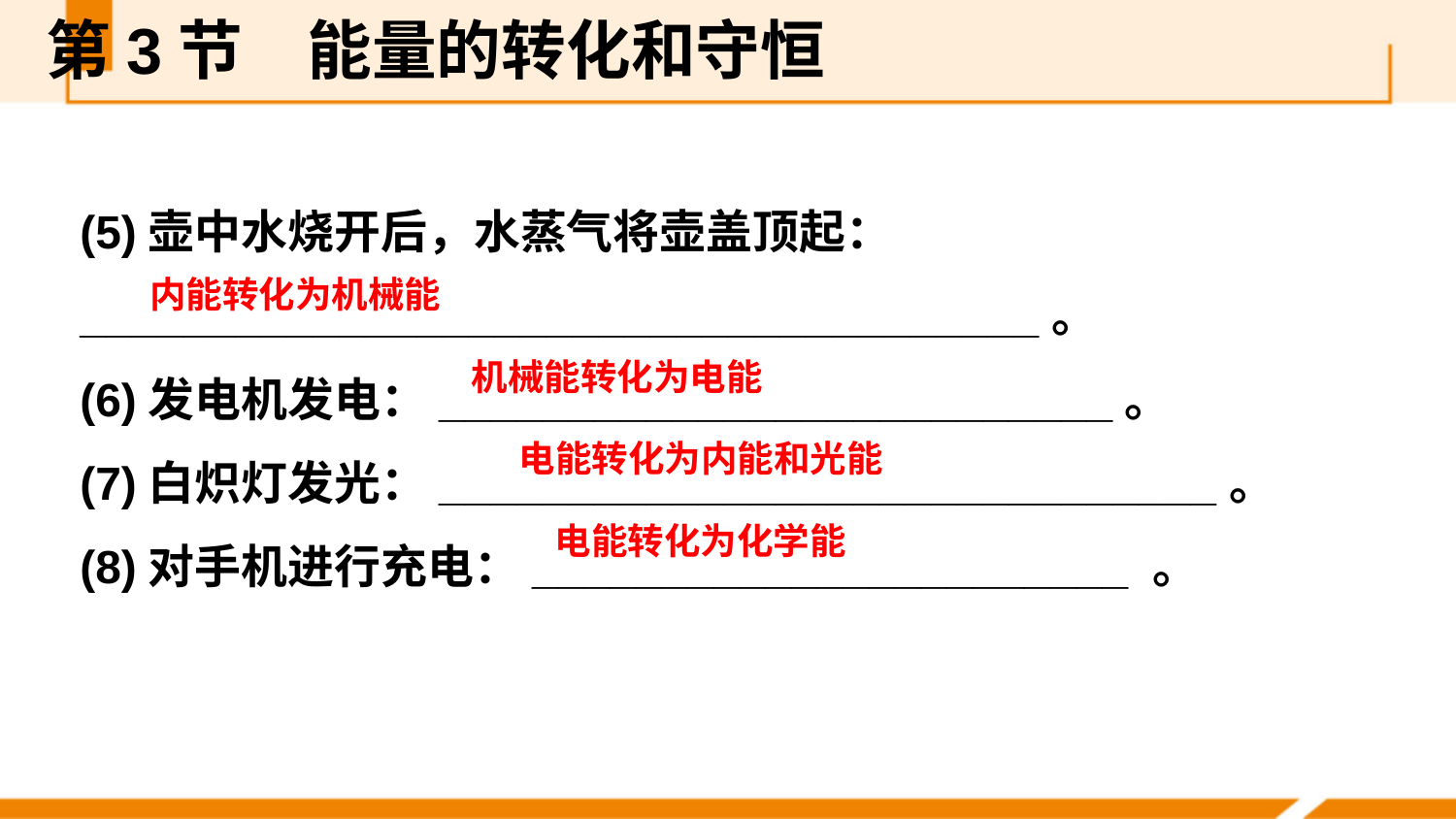

第3节　能量的转化和守恒
(5)壶中水烧开后，水蒸气将壶盖顶起：_____________________________________。
(6)发电机发电：__________________________。
(7)白炽灯发光：______________________________。
(8)对手机进行充电：_______________________ 。
内能转化为机械能
机械能转化为电能
电能转化为内能和光能
电能转化为化学能